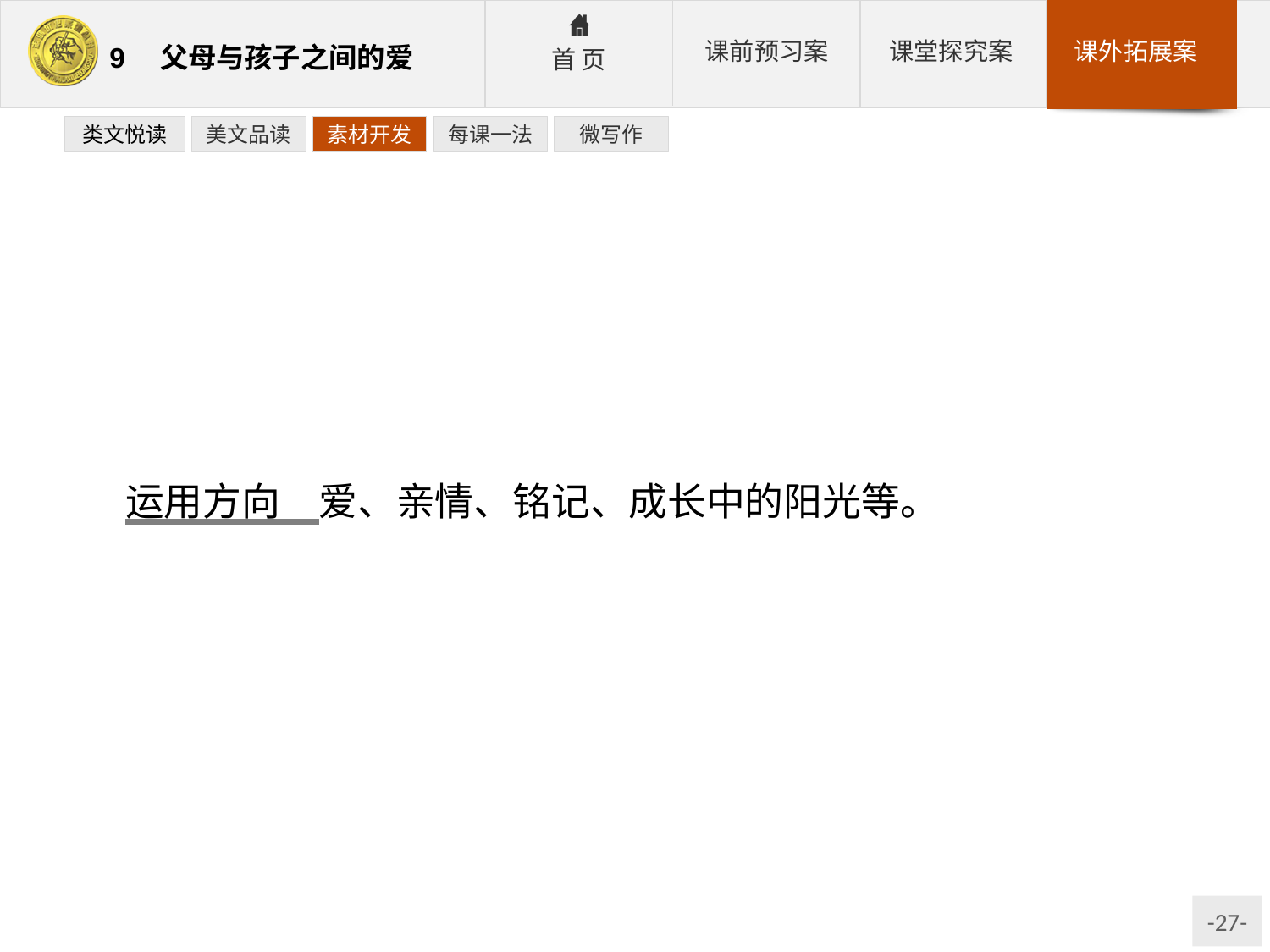

类文悦读
美文品读
素材开发
每课一法
微写作
运用方向　爱、亲情、铭记、成长中的阳光等。